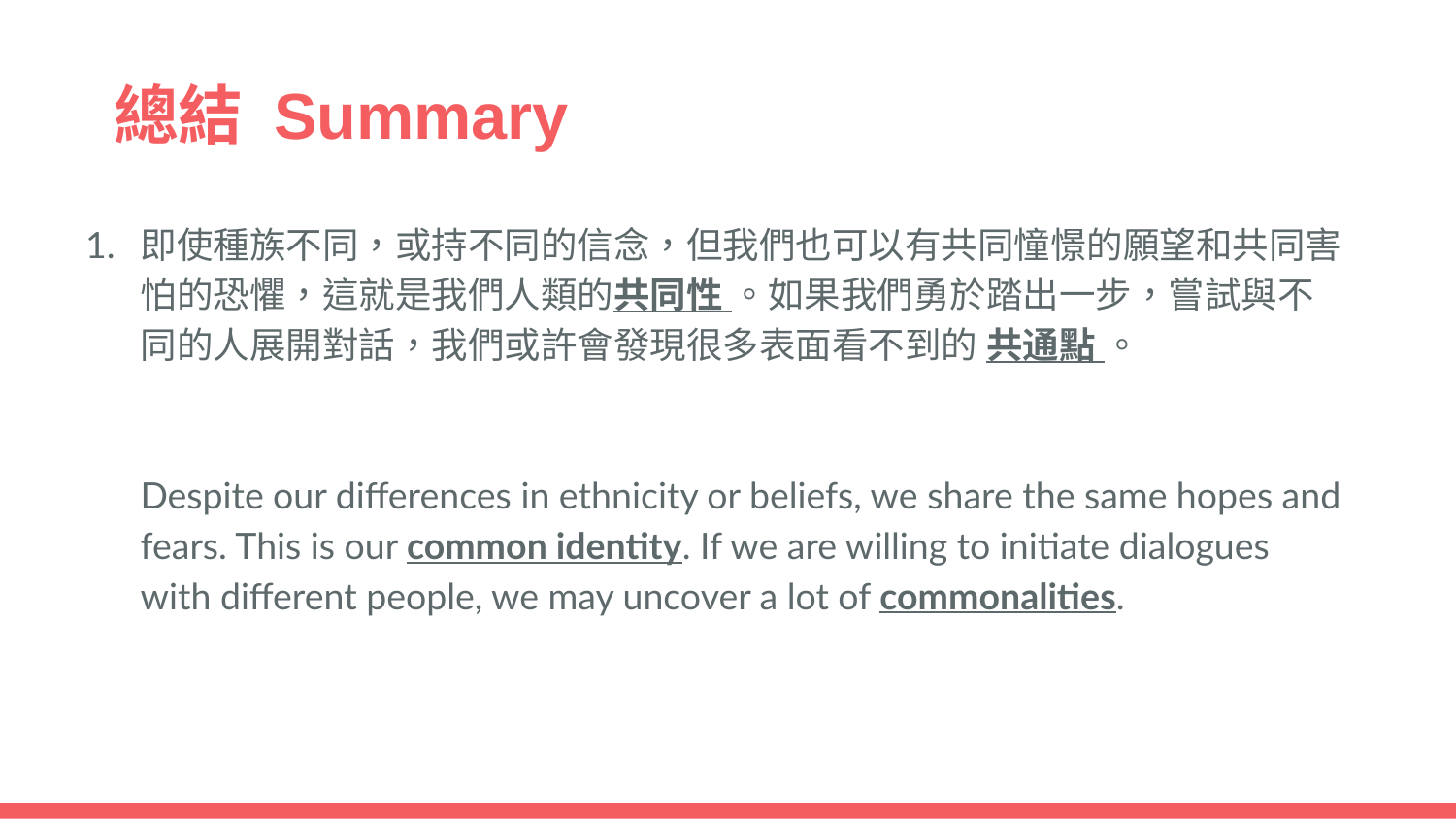

# 總結 Summary
即使種族不同，或持不同的信念，但我們也可以有共同憧憬的願望和共同害怕的恐懼，這就是我們人類的共同性 。如果我們勇於踏出一步，嘗試與不同的人展開對話，我們或許會發現很多表面看不到的 共通點 。
Despite our differences in ethnicity or beliefs, we share the same hopes and fears. This is our common identity. If we are willing to initiate dialogues with different people, we may uncover a lot of commonalities.